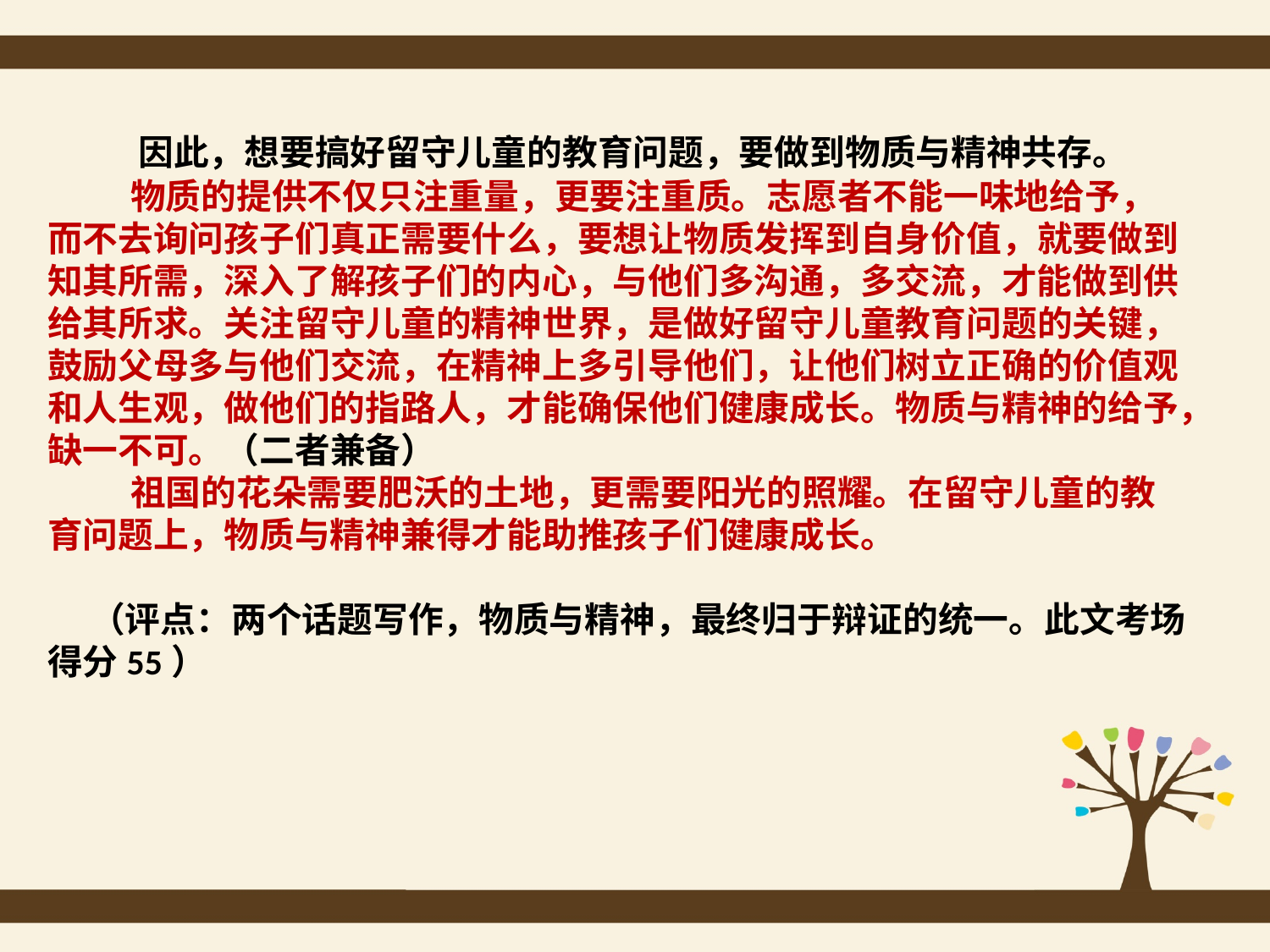

因此，想要搞好留守儿童的教育问题，要做到物质与精神共存。
    物质的提供不仅只注重量，更要注重质。志愿者不能一味地给予，而不去询问孩子们真正需要什么，要想让物质发挥到自身价值，就要做到知其所需，深入了解孩子们的内心，与他们多沟通，多交流，才能做到供给其所求。关注留守儿童的精神世界，是做好留守儿童教育问题的关键，鼓励父母多与他们交流，在精神上多引导他们，让他们树立正确的价值观和人生观，做他们的指路人，才能确保他们健康成长。物质与精神的给予，缺一不可。（二者兼备）
    祖国的花朵需要肥沃的土地，更需要阳光的照耀。在留守儿童的教育问题上，物质与精神兼得才能助推孩子们健康成长。

（评点：两个话题写作，物质与精神，最终归于辩证的统一。此文考场得分55）